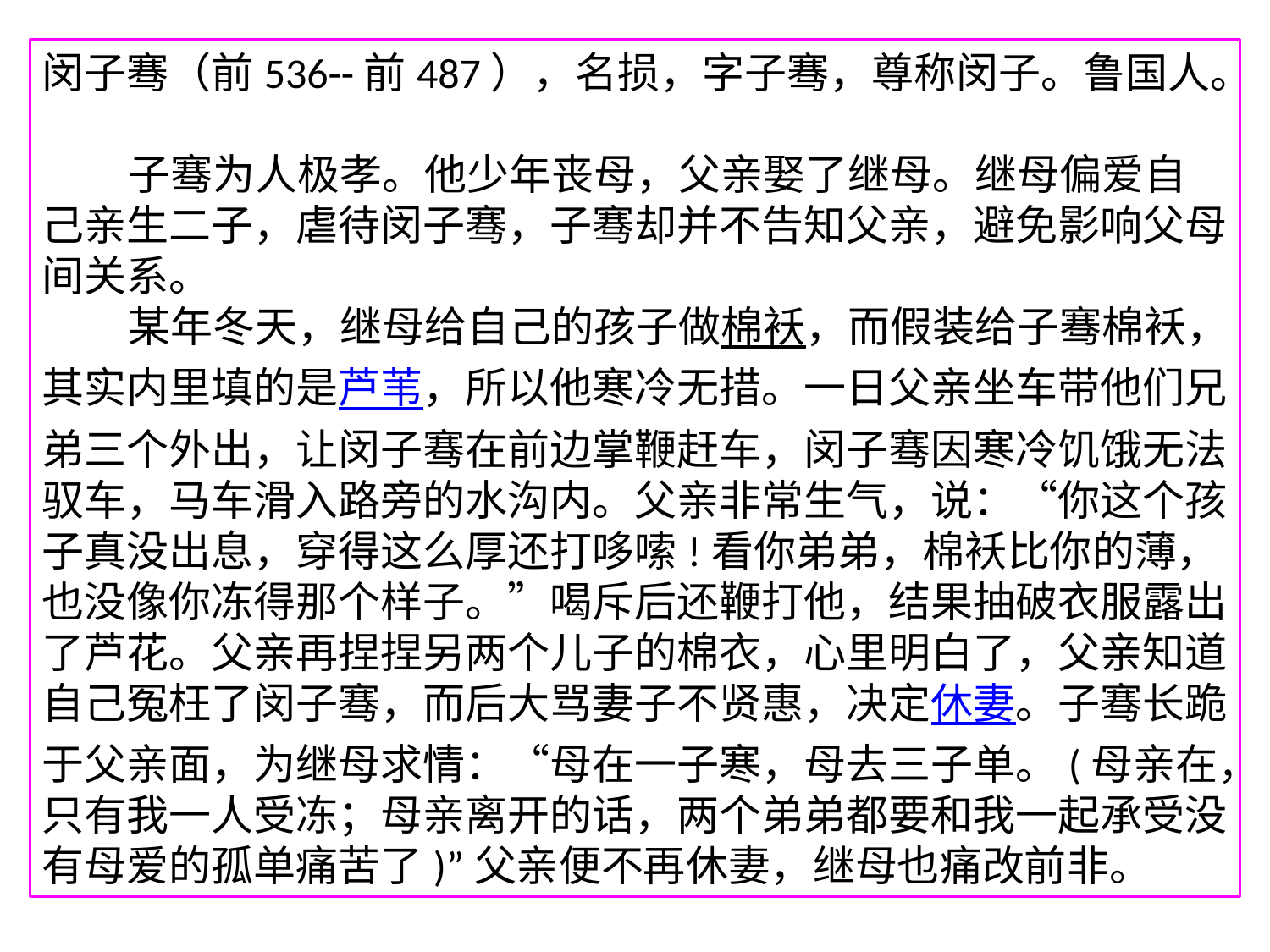

闵子骞（前536--前487），名损，字子骞，尊称闵子。鲁国人。
        子骞为人极孝。他少年丧母，父亲娶了继母。继母偏爱自己亲生二子，虐待闵子骞，子骞却并不告知父亲，避免影响父母间关系。
        某年冬天，继母给自己的孩子做棉袄，而假装给子骞棉袄，其实内里填的是芦苇，所以他寒冷无措。一日父亲坐车带他们兄弟三个外出，让闵子骞在前边掌鞭赶车，闵子骞因寒冷饥饿无法驭车，马车滑入路旁的水沟内。父亲非常生气，说：“你这个孩子真没出息，穿得这么厚还打哆嗦!看你弟弟，棉袄比你的薄，也没像你冻得那个样子。”喝斥后还鞭打他，结果抽破衣服露出了芦花。父亲再捏捏另两个儿子的棉衣，心里明白了，父亲知道自己冤枉了闵子骞，而后大骂妻子不贤惠，决定休妻。子骞长跪于父亲面，为继母求情：“母在一子寒，母去三子单。(母亲在，只有我一人受冻；母亲离开的话，两个弟弟都要和我一起承受没有母爱的孤单痛苦了)”父亲便不再休妻，继母也痛改前非。